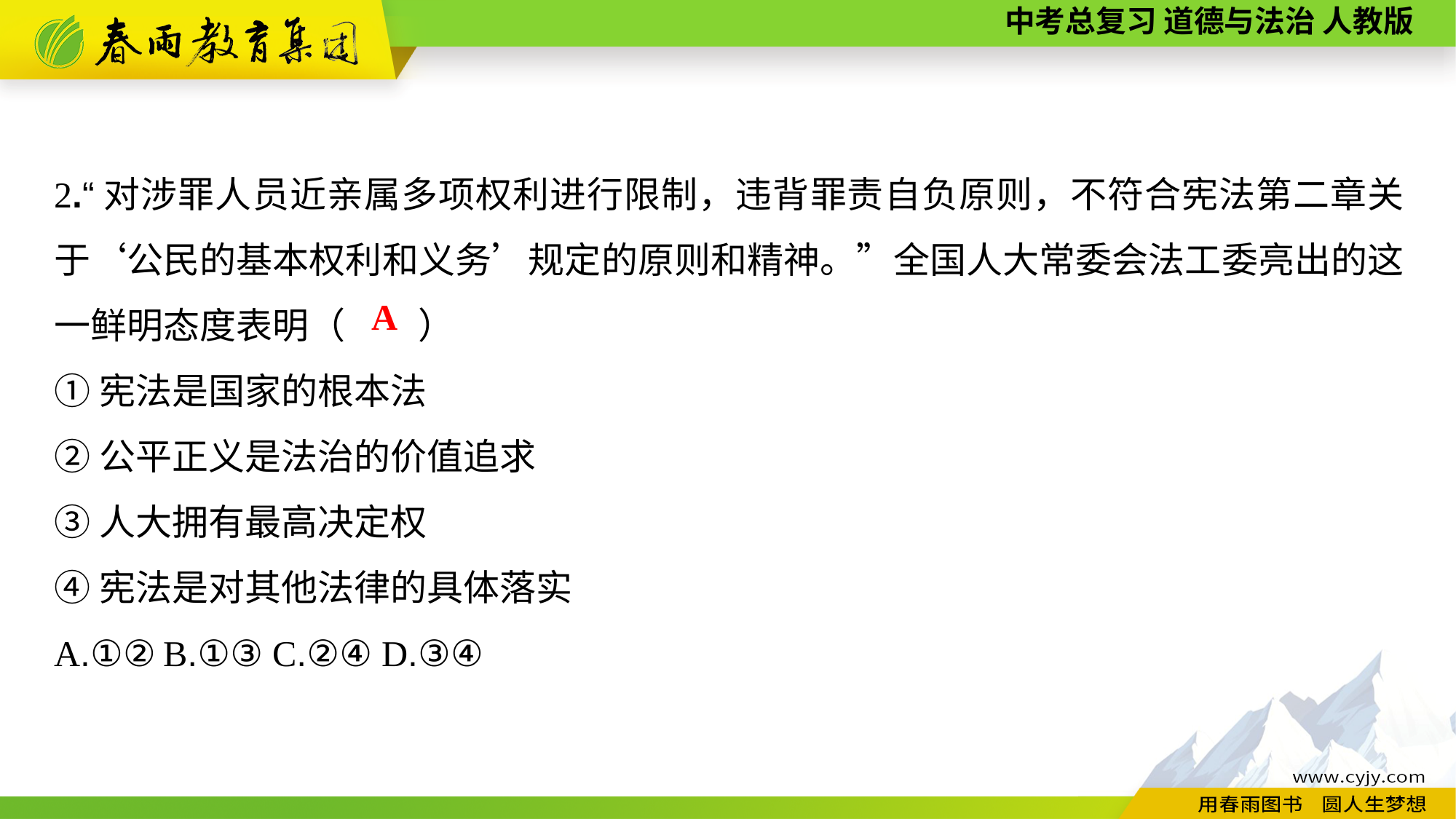

2.“对涉罪人员近亲属多项权利进行限制，违背罪责自负原则，不符合宪法第二章关于‘公民的基本权利和义务’规定的原则和精神。”全国人大常委会法工委亮出的这一鲜明态度表明（　　）
①宪法是国家的根本法
②公平正义是法治的价值追求
③人大拥有最高决定权
④宪法是对其他法律的具体落实
A.①②	B.①③	C.②④	D.③④
A